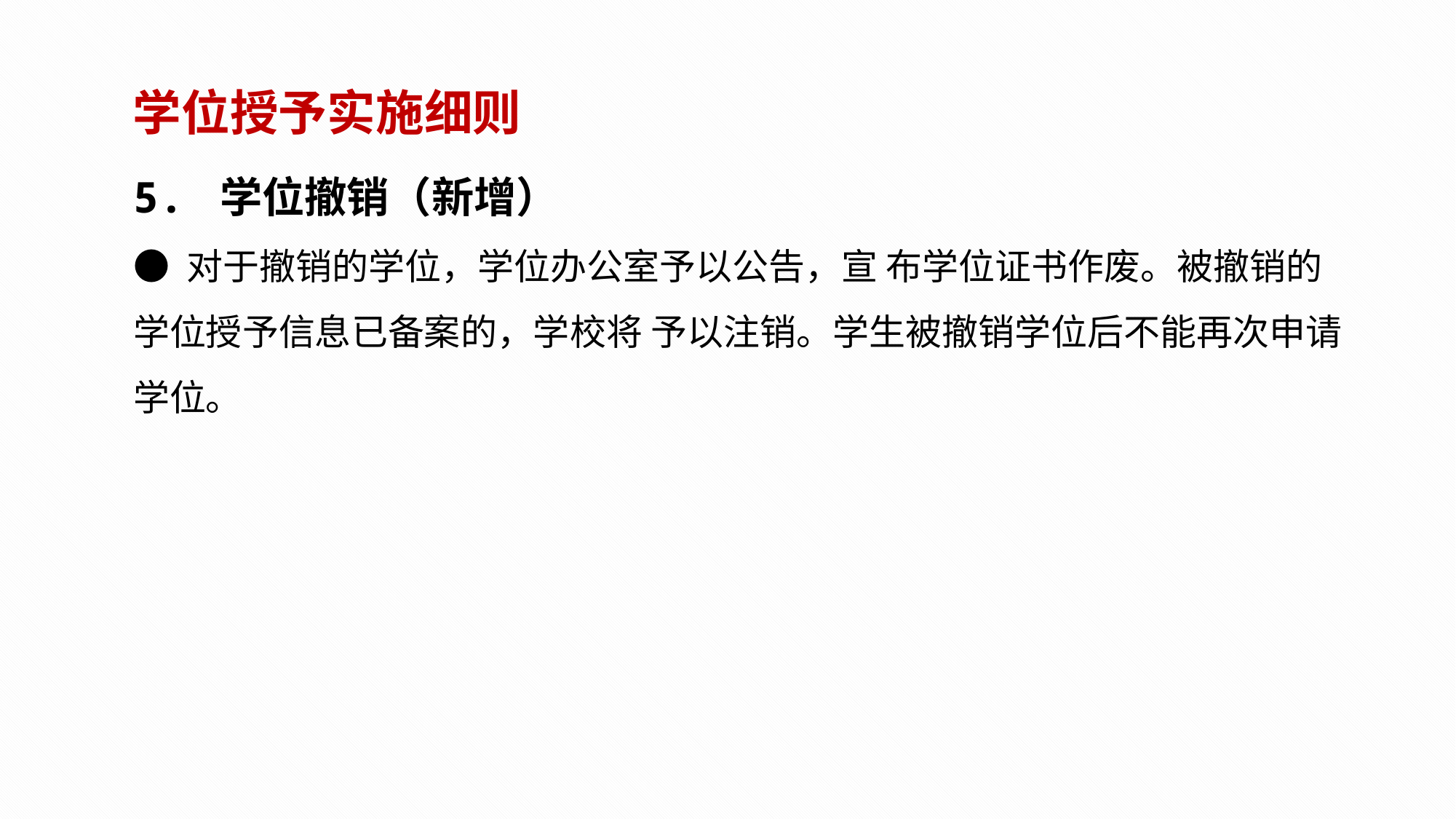

学位授予实施细则
5. 学位撤销（新增）
● 对于撤销的学位，学位办公室予以公告，宣 布学位证书作废。被撤销的学位授予信息已备案的，学校将 予以注销。学生被撤销学位后不能再次申请学位。